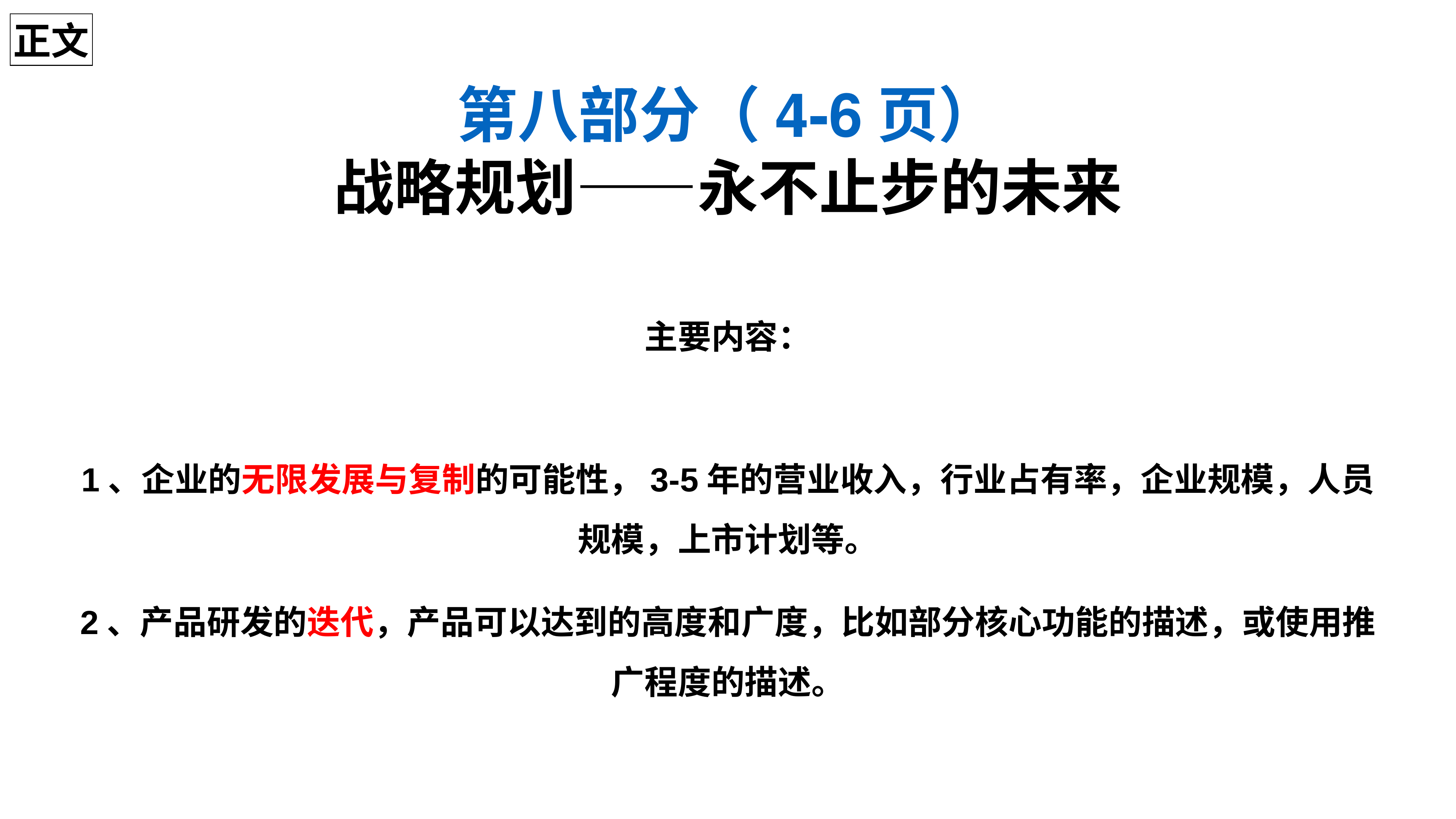

正文
第八部分（4-6页）
战略规划——永不止步的未来
主要内容：
1、企业的无限发展与复制的可能性，3-5年的营业收入，行业占有率，企业规模，人员规模，上市计划等。
2、产品研发的迭代，产品可以达到的高度和广度，比如部分核心功能的描述，或使用推广程度的描述。